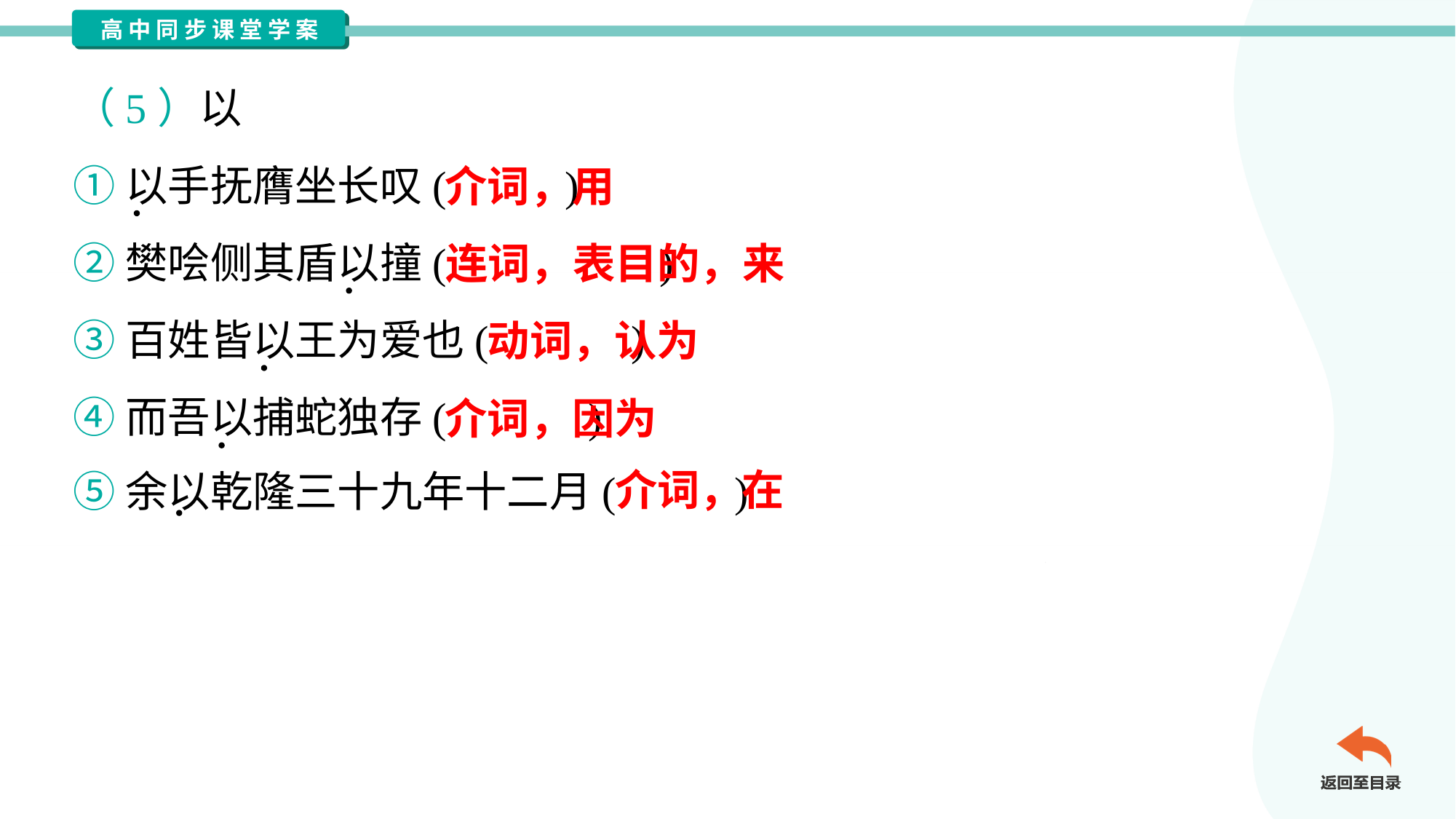

（5）以
①以手抚膺坐长叹(          )
②樊哙侧其盾以撞(                  )
③百姓皆以王为爱也(            )
④而吾以捕蛇独存(            )
⑤余以乾隆三十九年十二月(          )
介词，用
连词，表目的，来

动词，认为

介词，因为

介词，在